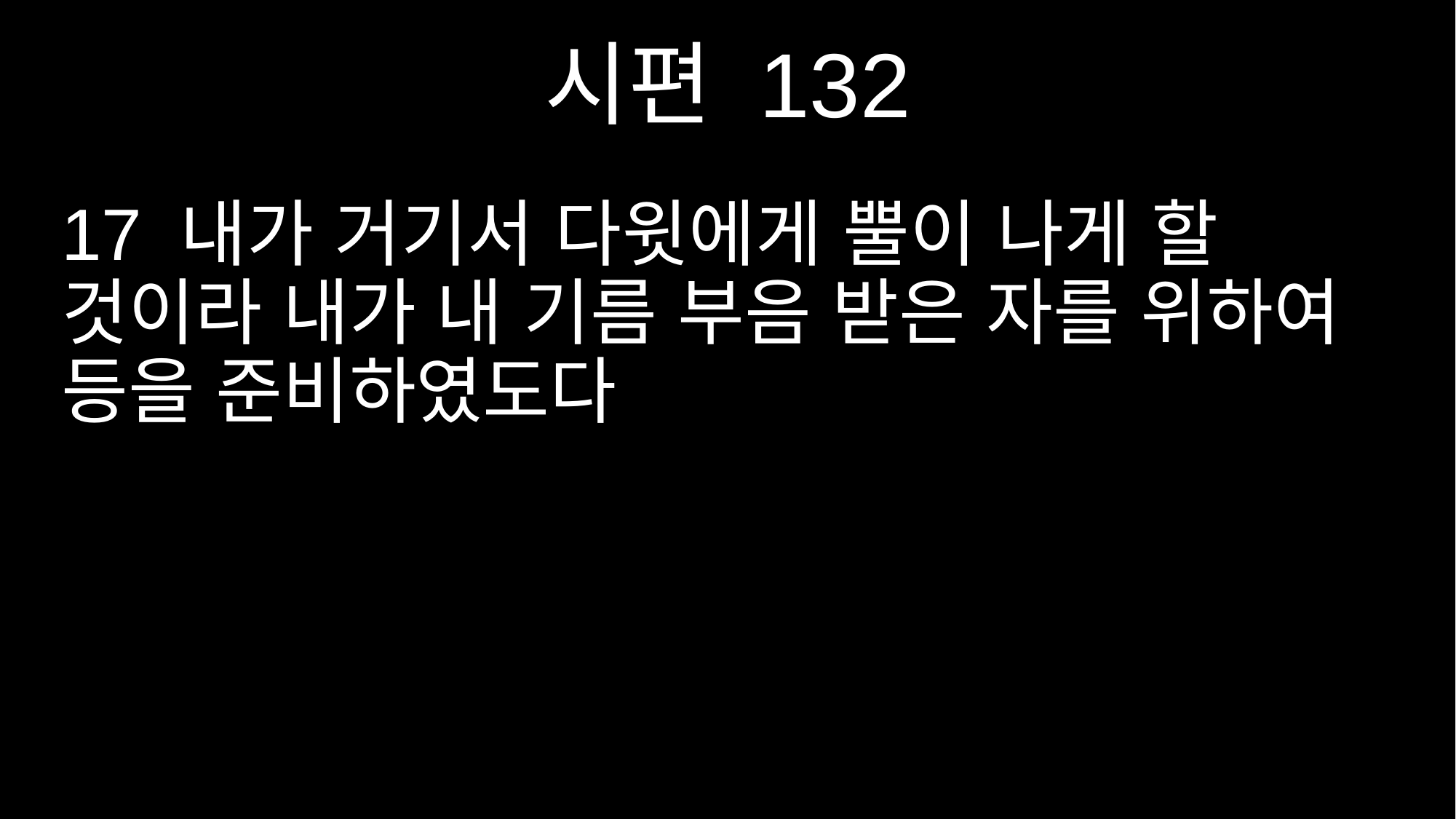

시편 132
17 내가 거기서 다윗에게 뿔이 나게 할 것이라 내가 내 기름 부음 받은 자를 위하여 등을 준비하였도다